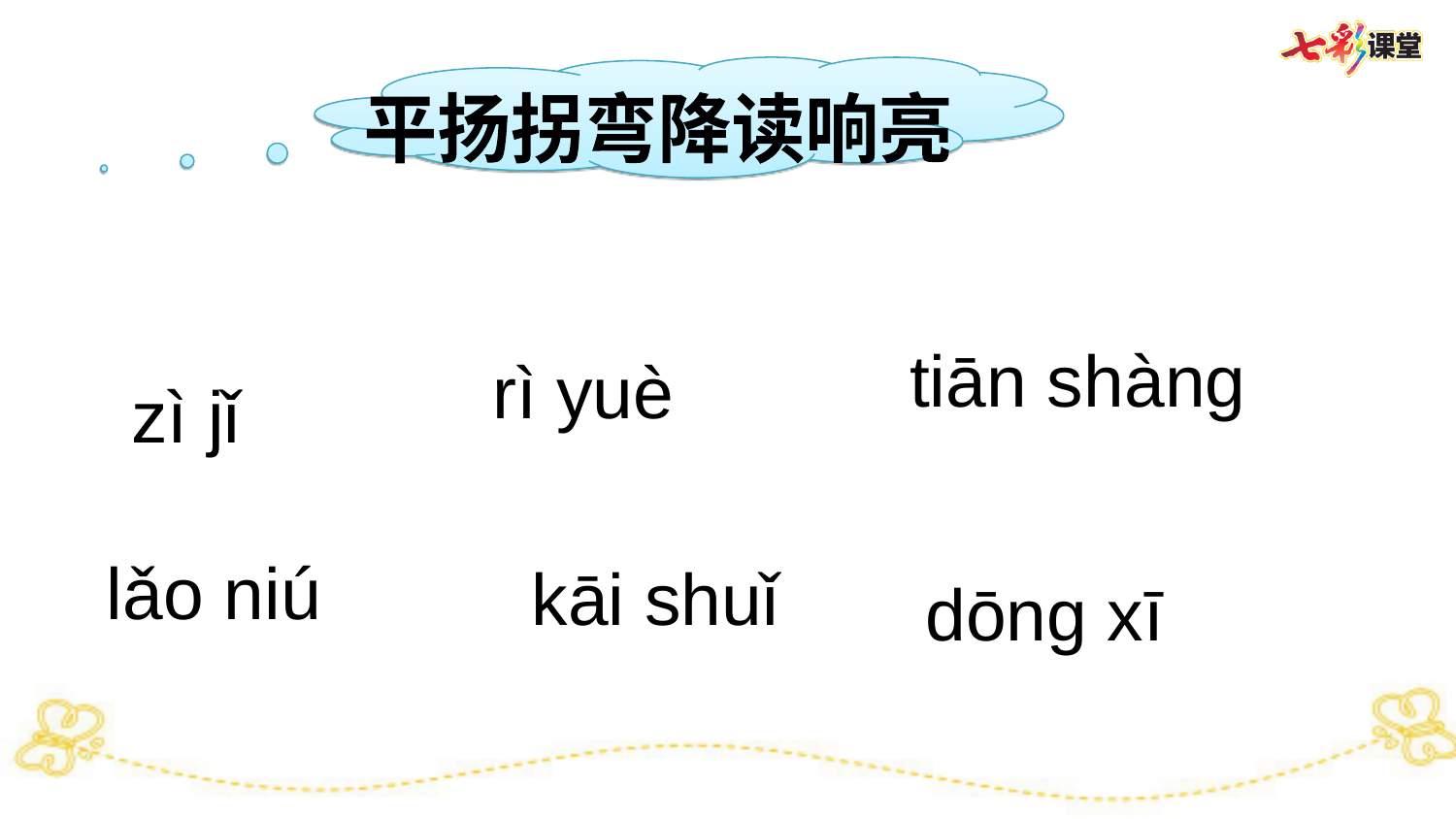

平扬拐弯降读响亮
tiān shàng
zì jǐ
rì yuè
lǎo niú
dōng xī

kāi shuǐ